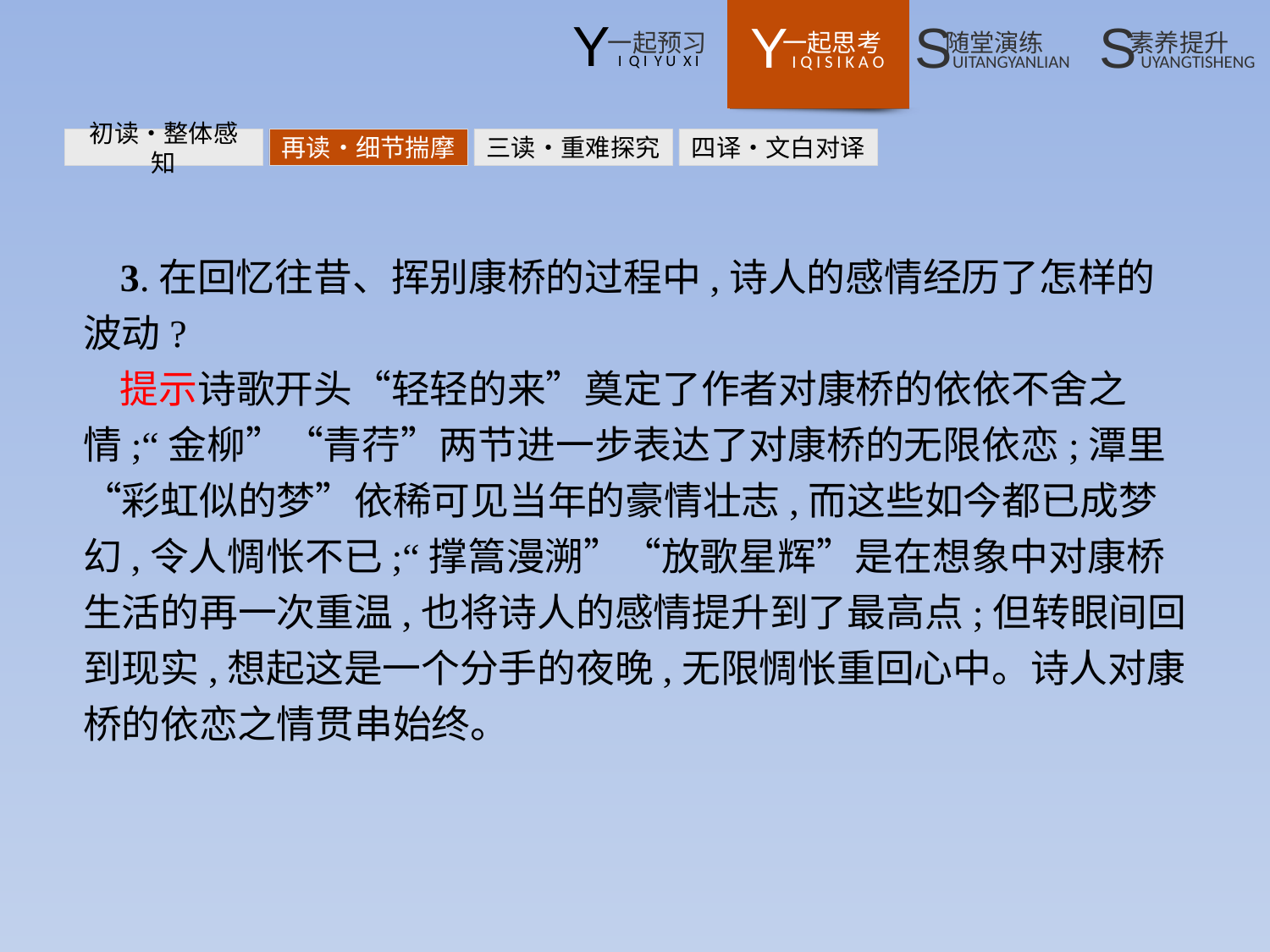

初读•整体感知
再读•细节揣摩
三读•重难探究
四译•文白对译
3.在回忆往昔、挥别康桥的过程中,诗人的感情经历了怎样的波动?
提示诗歌开头“轻轻的来”奠定了作者对康桥的依依不舍之情;“金柳”“青荇”两节进一步表达了对康桥的无限依恋;潭里“彩虹似的梦”依稀可见当年的豪情壮志,而这些如今都已成梦幻,令人惆怅不已;“撑篙漫溯”“放歌星辉”是在想象中对康桥生活的再一次重温,也将诗人的感情提升到了最高点;但转眼间回到现实,想起这是一个分手的夜晚,无限惆怅重回心中。诗人对康桥的依恋之情贯串始终。